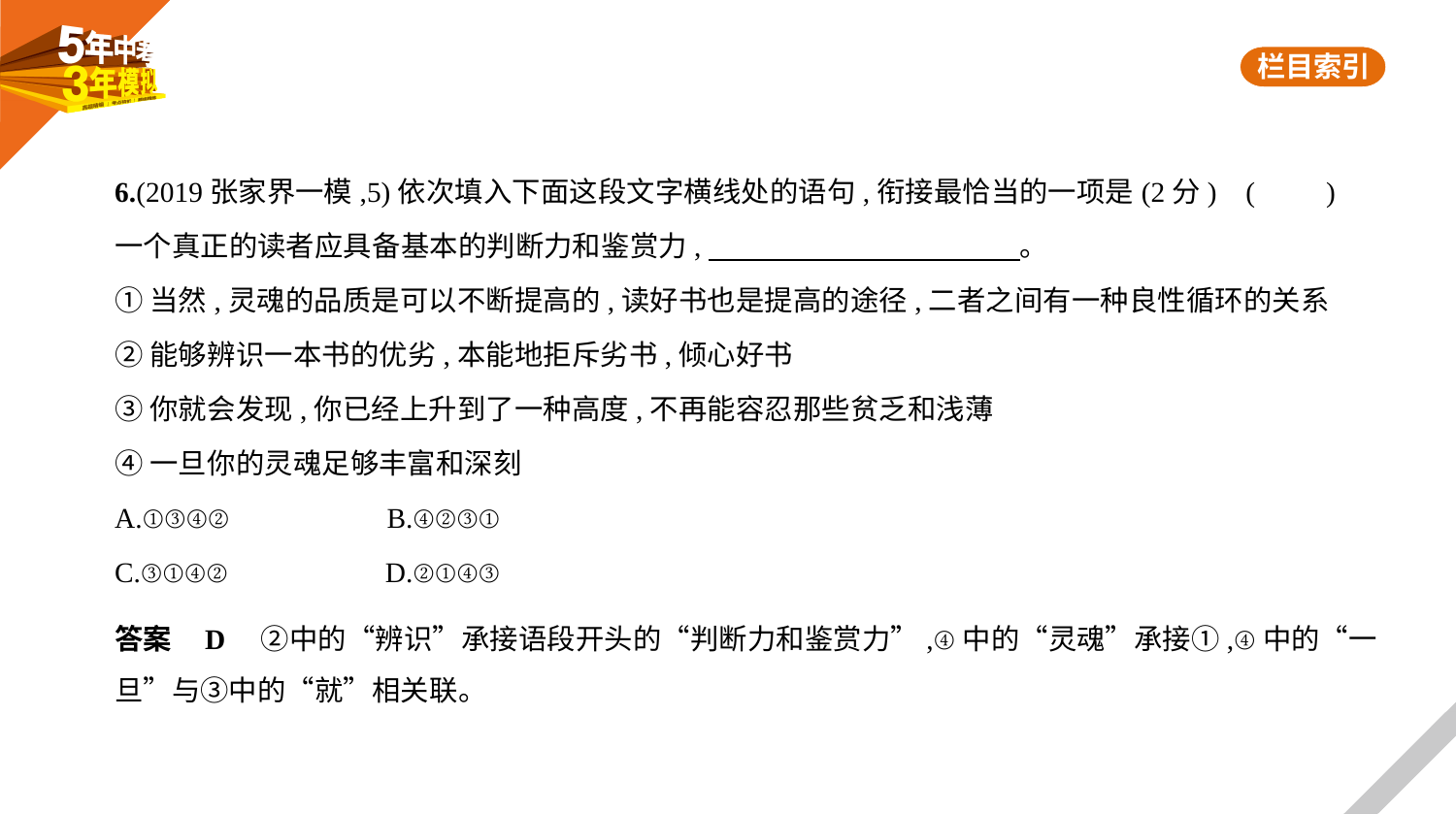

6.(2019张家界一模,5)依次填入下面这段文字横线处的语句,衔接最恰当的一项是(2分) (　　)
一个真正的读者应具备基本的判断力和鉴赏力,　　　　　　　　　　    。
①当然,灵魂的品质是可以不断提高的,读好书也是提高的途径,二者之间有一种良性循环的关系
②能够辨识一本书的优劣,本能地拒斥劣书,倾心好书
③你就会发现,你已经上升到了一种高度,不再能容忍那些贫乏和浅薄
④一旦你的灵魂足够丰富和深刻
A.①③④②　　　　　B.④②③①
C.③①④②　　　　　D.②①④③
答案    D　②中的“辨识”承接语段开头的“判断力和鉴赏力”,④中的“灵魂”承接①,④中的“一
旦”与③中的“就”相关联。